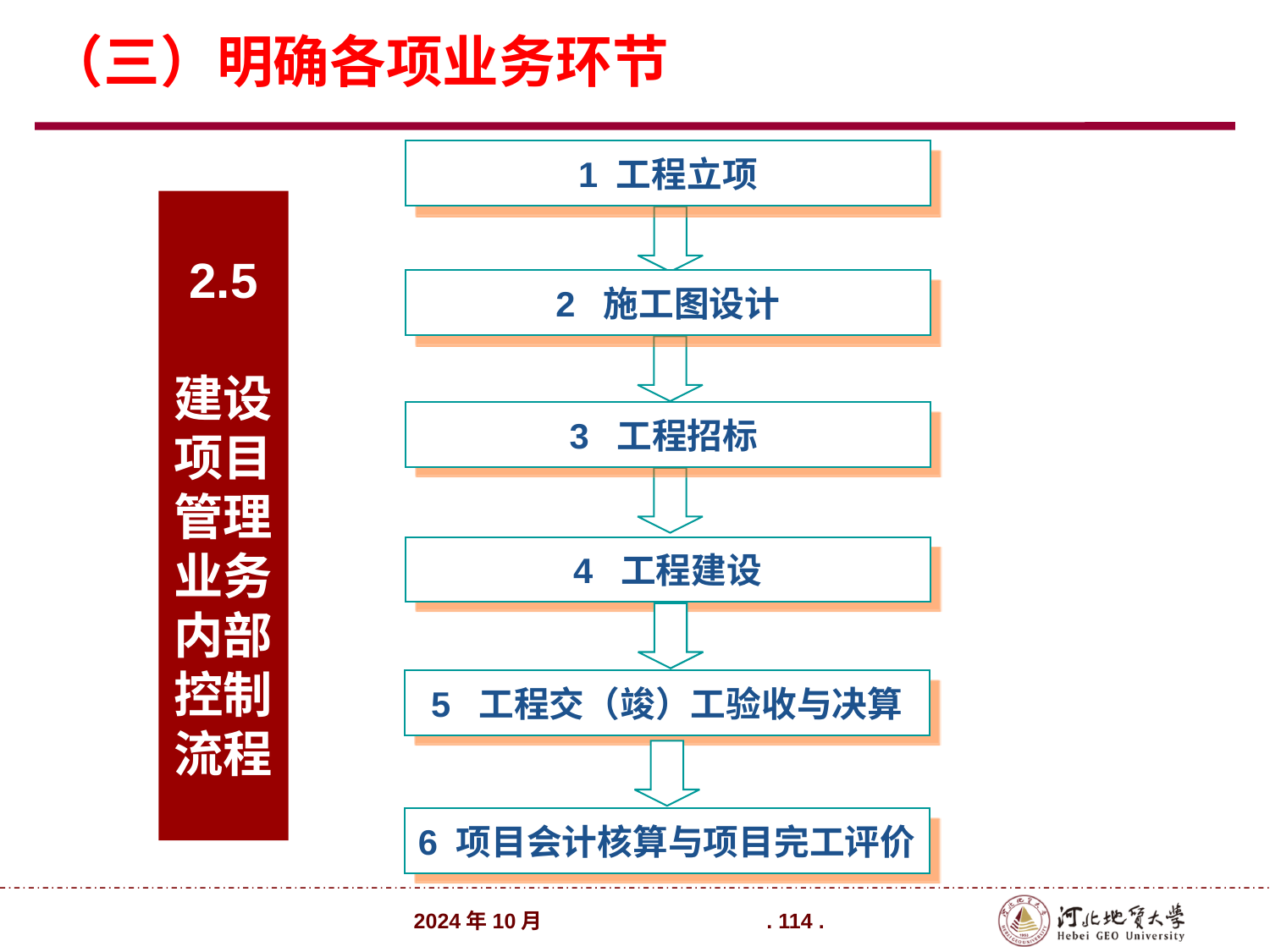

（三）明确各项业务环节
1 工程立项
2.5
建设项目管理业务内部控制流程

2  施工图设计

3  工程招标

4  工程建设

5  工程交（竣）工验收与决算

6 项目会计核算与项目完工评价
2024年10月                                             . 114 .